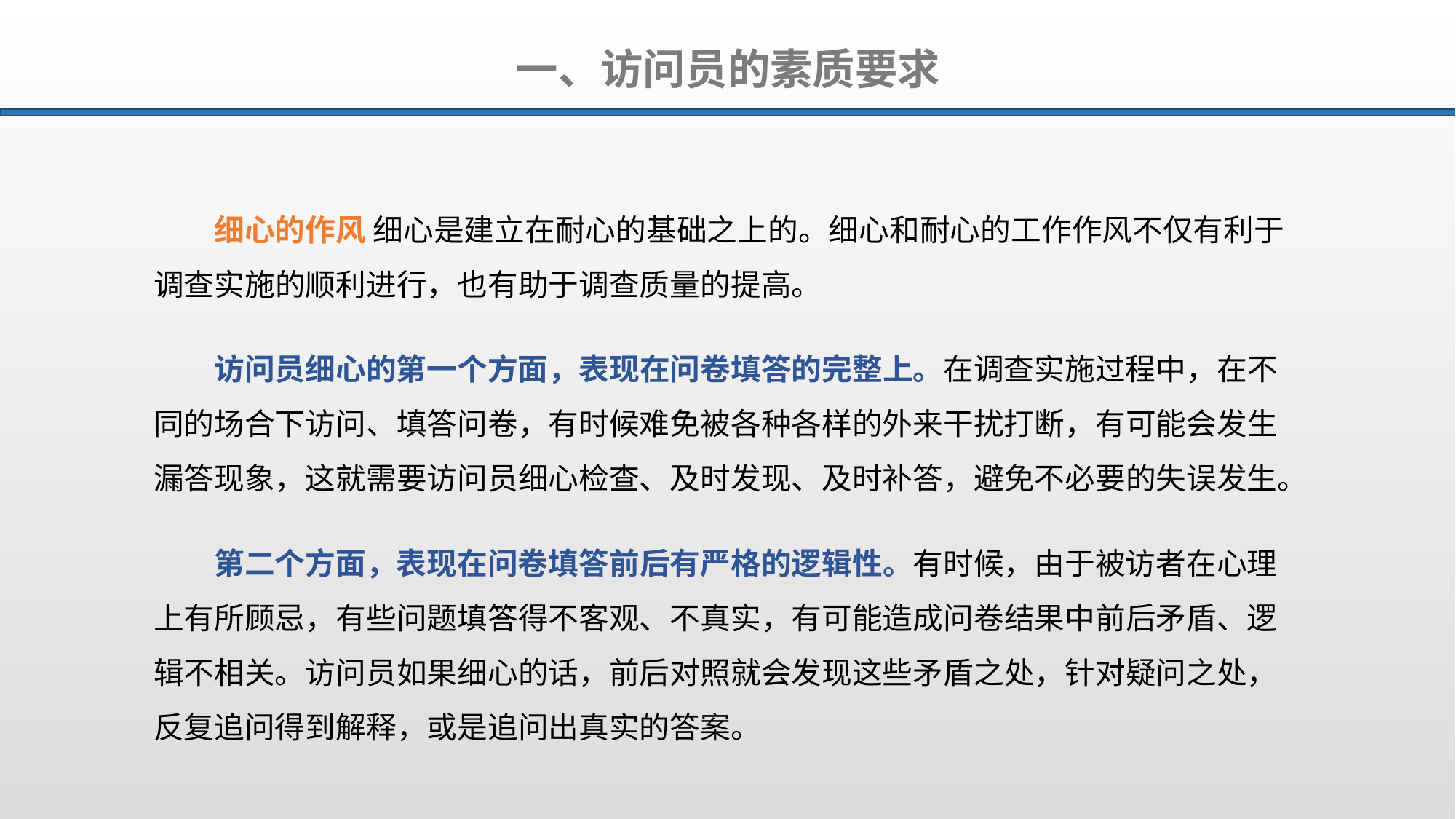

一、访问员的素质要求

细心的作风 细心是建立在耐心的基础之上的。细心和耐心的工作作风不仅有利于调查实施的顺利进行，也有助于调查质量的提高。
访问员细心的第一个方面，表现在问卷填答的完整上。在调查实施过程中，在不同的场合下访问、填答问卷，有时候难免被各种各样的外来干扰打断，有可能会发生漏答现象，这就需要访问员细心检查、及时发现、及时补答，避免不必要的失误发生。
第二个方面，表现在问卷填答前后有严格的逻辑性。有时候，由于被访者在心理上有所顾忌，有些问题填答得不客观、不真实，有可能造成问卷结果中前后矛盾、逻辑不相关。访问员如果细心的话，前后对照就会发现这些矛盾之处，针对疑问之处，反复追问得到解释，或是追问出真实的答案。